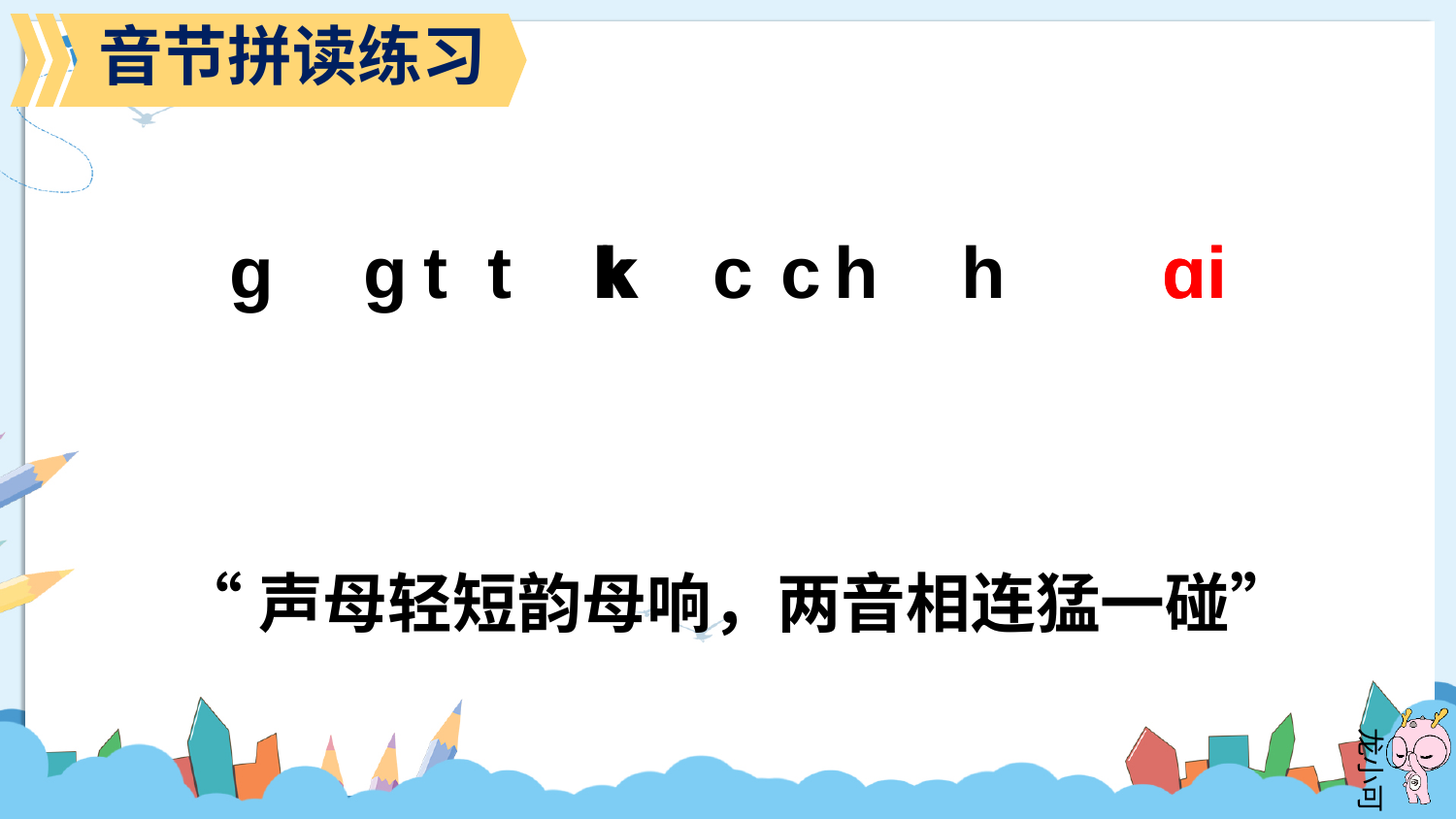

音节拼读练习

ɡ    t    k    c    h
ɡ
t
k
c
h
ɑi
ɑi
“声母轻短韵母响，两音相连猛一碰”